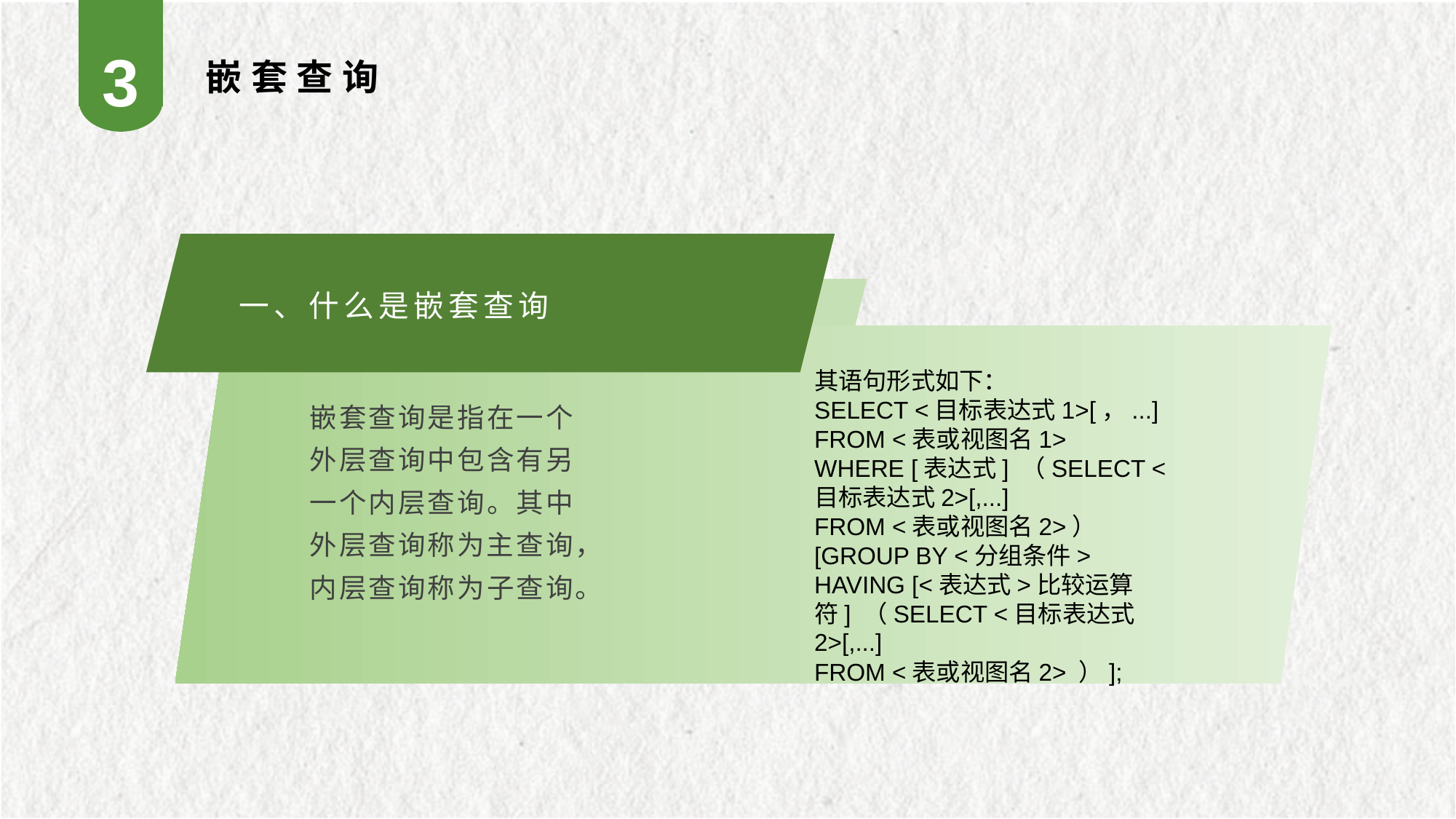

3
嵌套查询

一、什么是嵌套查询

其语句形式如下：
SELECT <目标表达式1>[，...]
FROM <表或视图名1>
WHERE [表达式] （SELECT <目标表达式2>[,...]
FROM <表或视图名2>）
[GROUP BY <分组条件>
HAVING [<表达式>比较运算符] （SELECT <目标表达式2>[,...]
FROM <表或视图名2> ）];
嵌套查询是指在一个外层查询中包含有另一个内层查询。其中外层查询称为主查询，内层查询称为子查询。